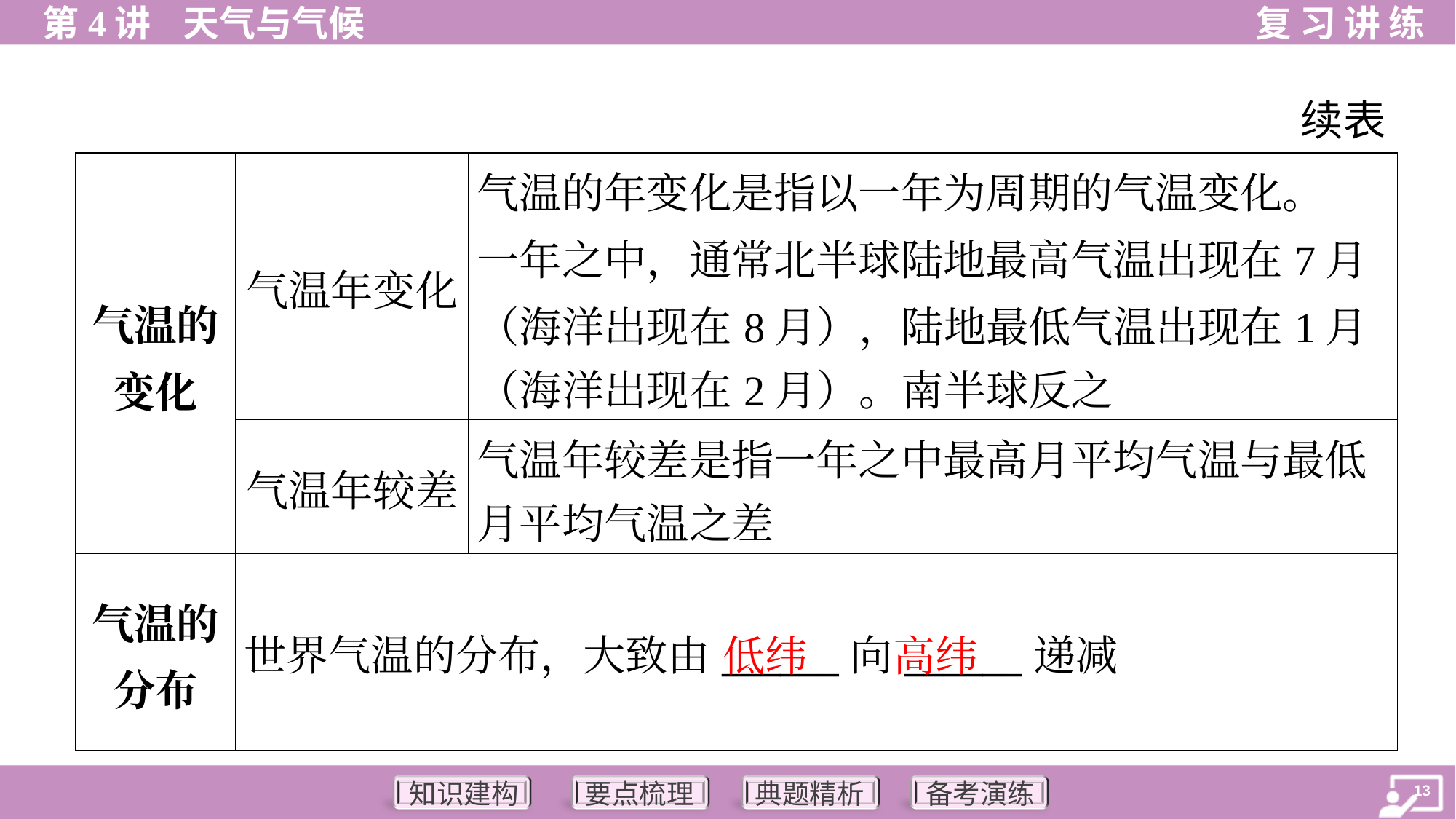

续表
| 气温的变化 | 气温年变化 | 气温的年变化是指以一年为周期的气温变化。 一年之中，通常北半球陆地最高气温出现在7月 （海洋出现在8月），陆地最低气温出现在1月 （海洋出现在2月）。南半球反之 |
| --- | --- | --- |
|  | 气温年较差 | 气温年较差是指一年之中最高月平均气温与最低 月平均气温之差 |
| 气温的分布 | 世界气温的分布，大致由\_\_\_\_\_\_向\_\_\_\_\_\_递减 |  |
低纬
高纬